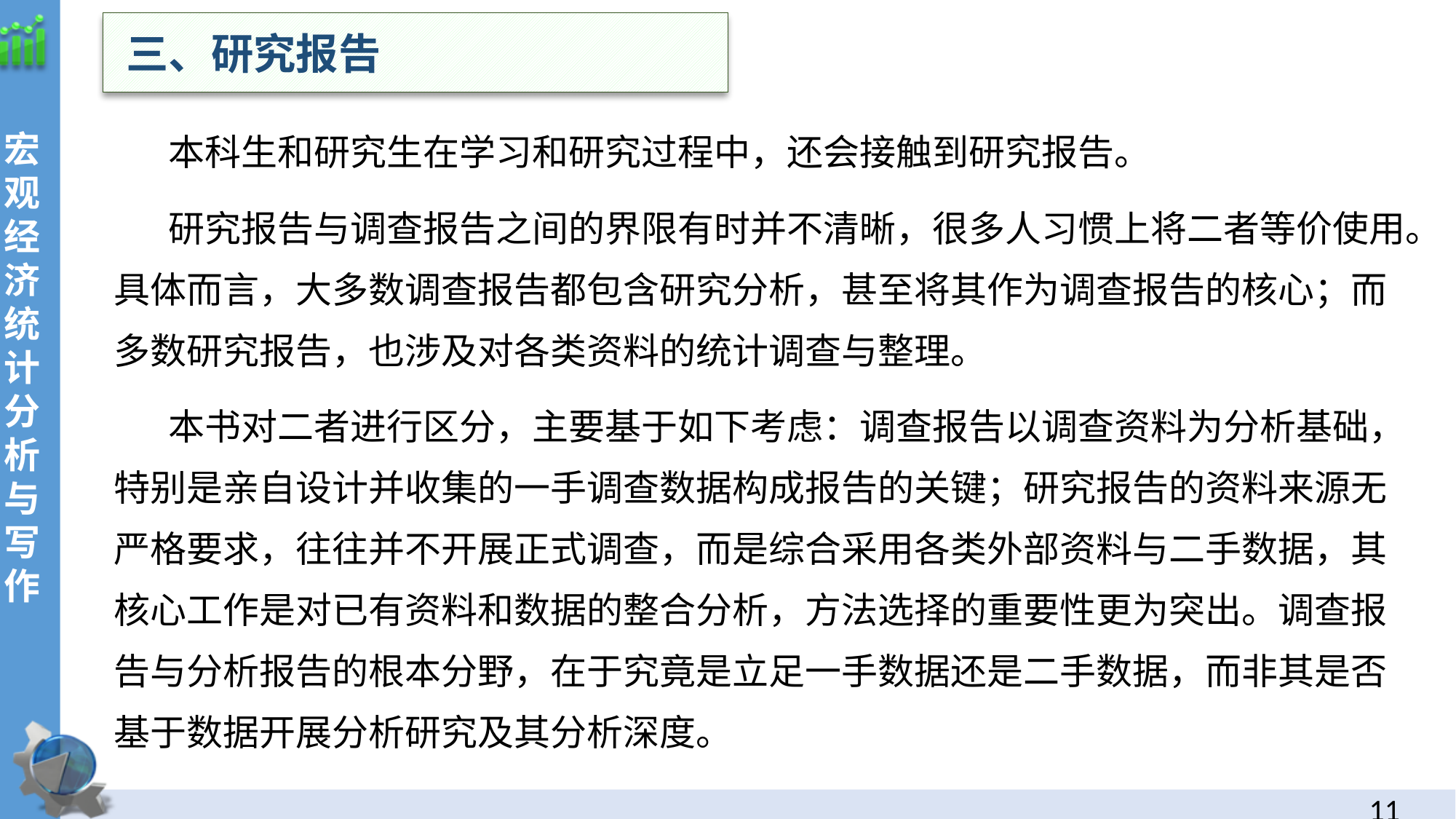

三、研究报告
本科生和研究生在学习和研究过程中，还会接触到研究报告。
研究报告与调查报告之间的界限有时并不清晰，很多人习惯上将二者等价使用。具体而言，大多数调查报告都包含研究分析，甚至将其作为调查报告的核心；而多数研究报告，也涉及对各类资料的统计调查与整理。
本书对二者进行区分，主要基于如下考虑：调查报告以调查资料为分析基础，特别是亲自设计并收集的一手调查数据构成报告的关键；研究报告的资料来源无严格要求，往往并不开展正式调查，而是综合采用各类外部资料与二手数据，其核心工作是对已有资料和数据的整合分析，方法选择的重要性更为突出。调查报告与分析报告的根本分野，在于究竟是立足一手数据还是二手数据，而非其是否基于数据开展分析研究及其分析深度。

11